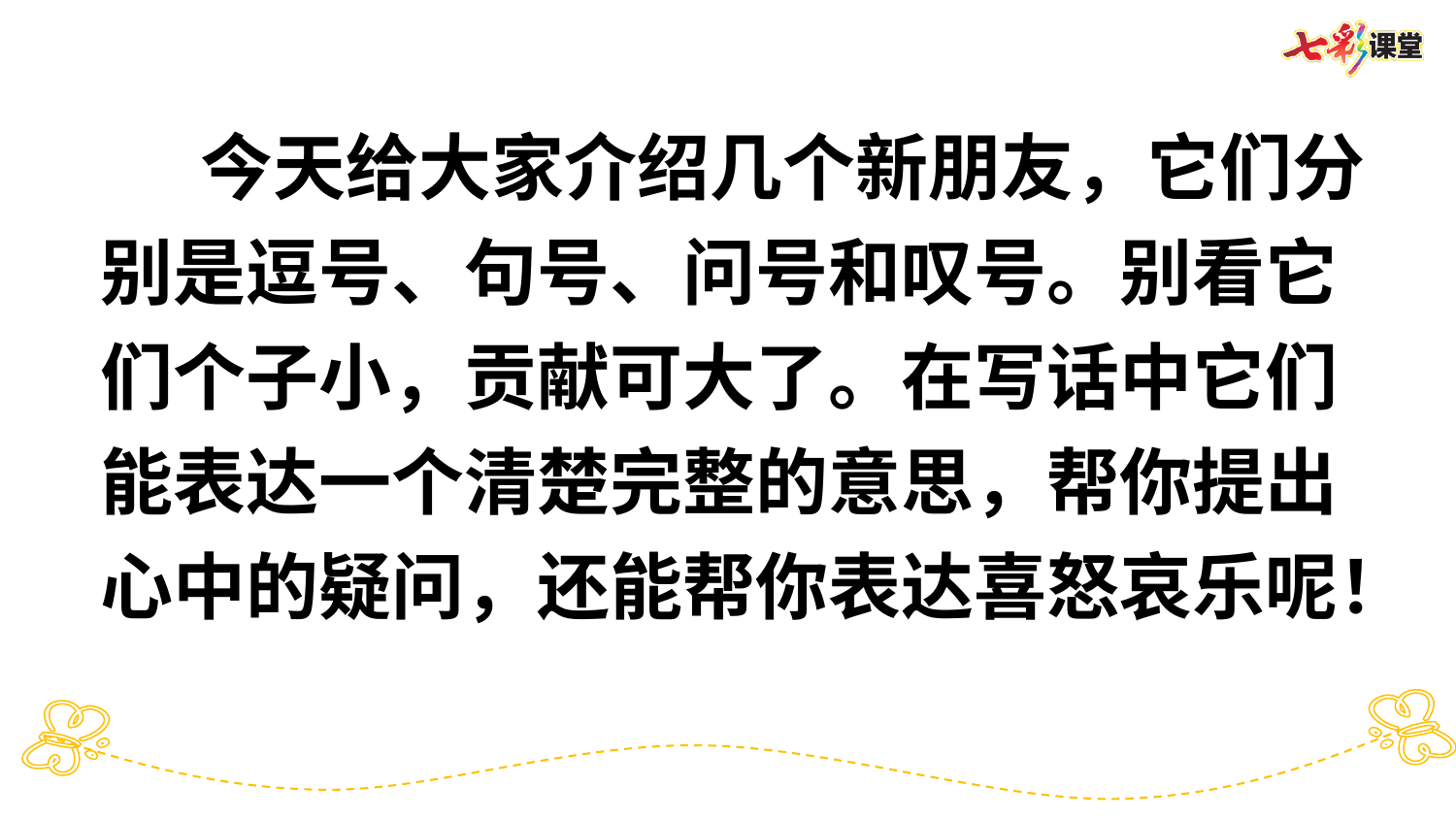

今天给大家介绍几个新朋友，它们分别是逗号、句号、问号和叹号。别看它们个子小，贡献可大了。在写话中它们能表达一个清楚完整的意思，帮你提出心中的疑问，还能帮你表达喜怒哀乐呢！